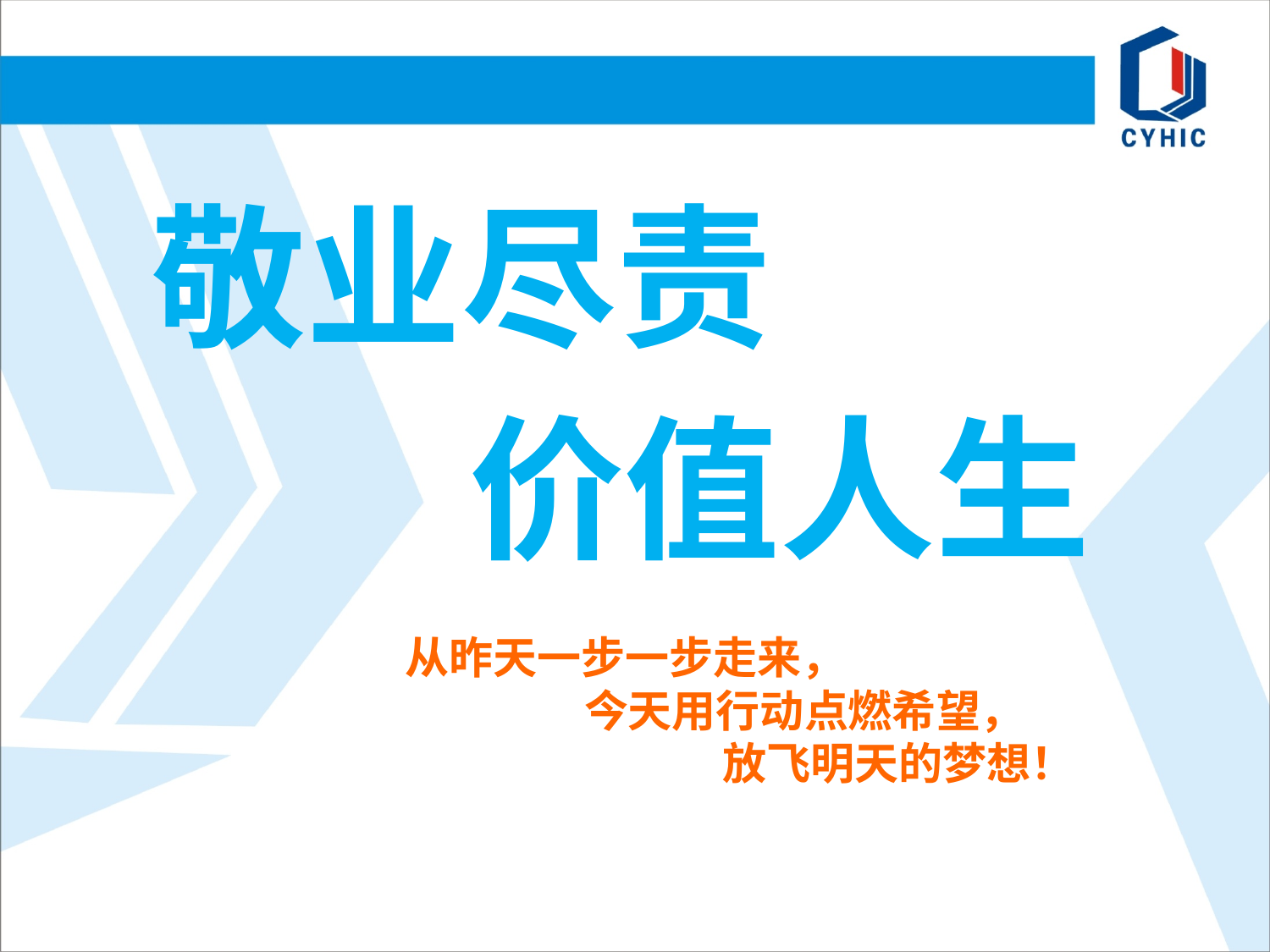

敬业尽责
        价值人生
从昨天一步一步走来，
                                      今天用行动点燃希望，
                                                       放飞明天的梦想！